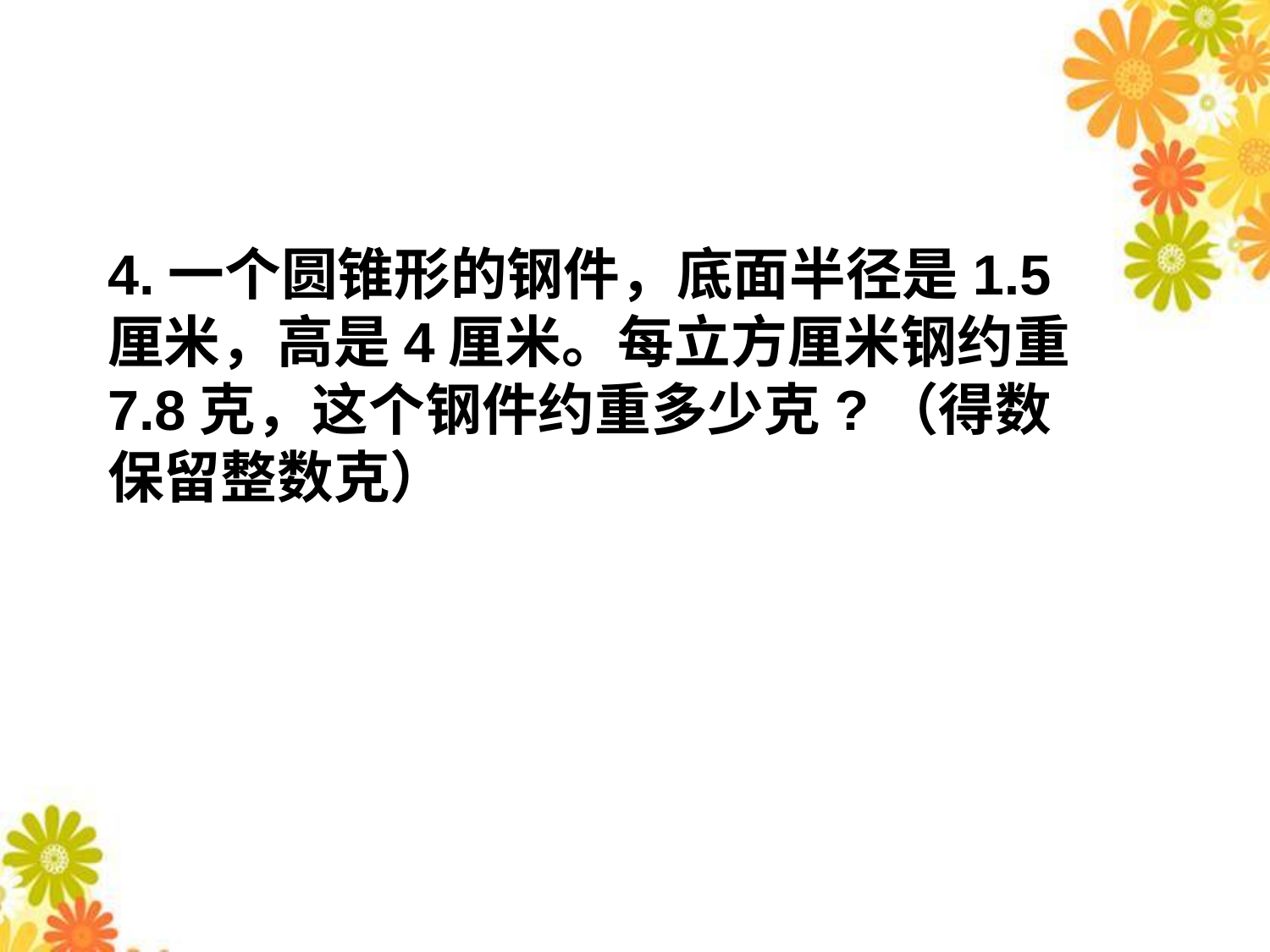

4.一个圆锥形的钢件，底面半径是1.5厘米，高是4厘米。每立方厘米钢约重7.8克，这个钢件约重多少克?（得数保留整数克）